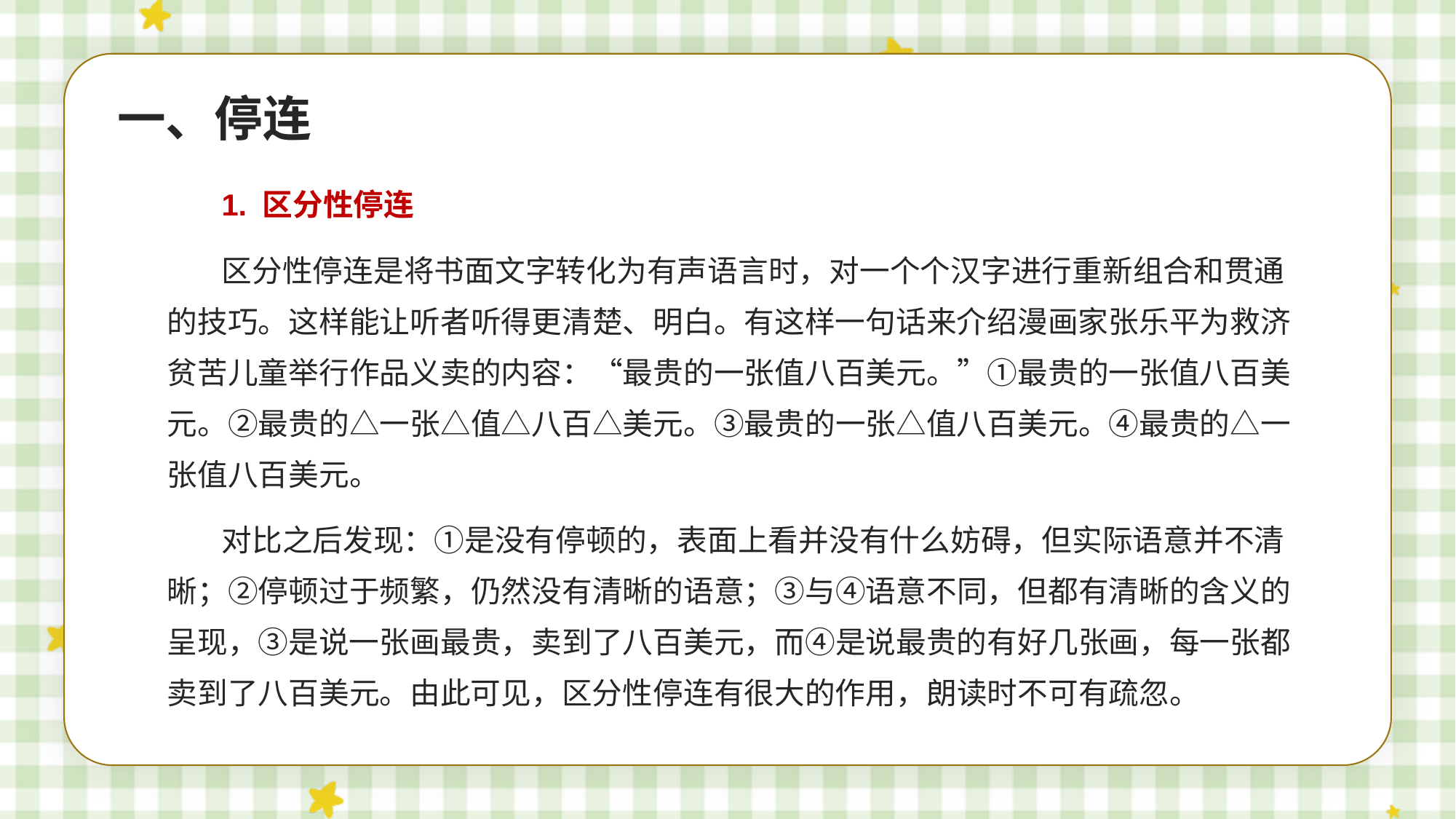

一、停连
1. 区分性停连
区分性停连是将书面文字转化为有声语言时，对一个个汉字进行重新组合和贯通的技巧。这样能让听者听得更清楚、明白。有这样一句话来介绍漫画家张乐平为救济贫苦儿童举行作品义卖的内容：“最贵的一张值八百美元。”①最贵的一张值八百美元。②最贵的△一张△值△八百△美元。③最贵的一张△值八百美元。④最贵的△一张值八百美元。
对比之后发现：①是没有停顿的，表面上看并没有什么妨碍，但实际语意并不清晰；②停顿过于频繁，仍然没有清晰的语意；③与④语意不同，但都有清晰的含义的呈现，③是说一张画最贵，卖到了八百美元，而④是说最贵的有好几张画，每一张都卖到了八百美元。由此可见，区分性停连有很大的作用，朗读时不可有疏忽。